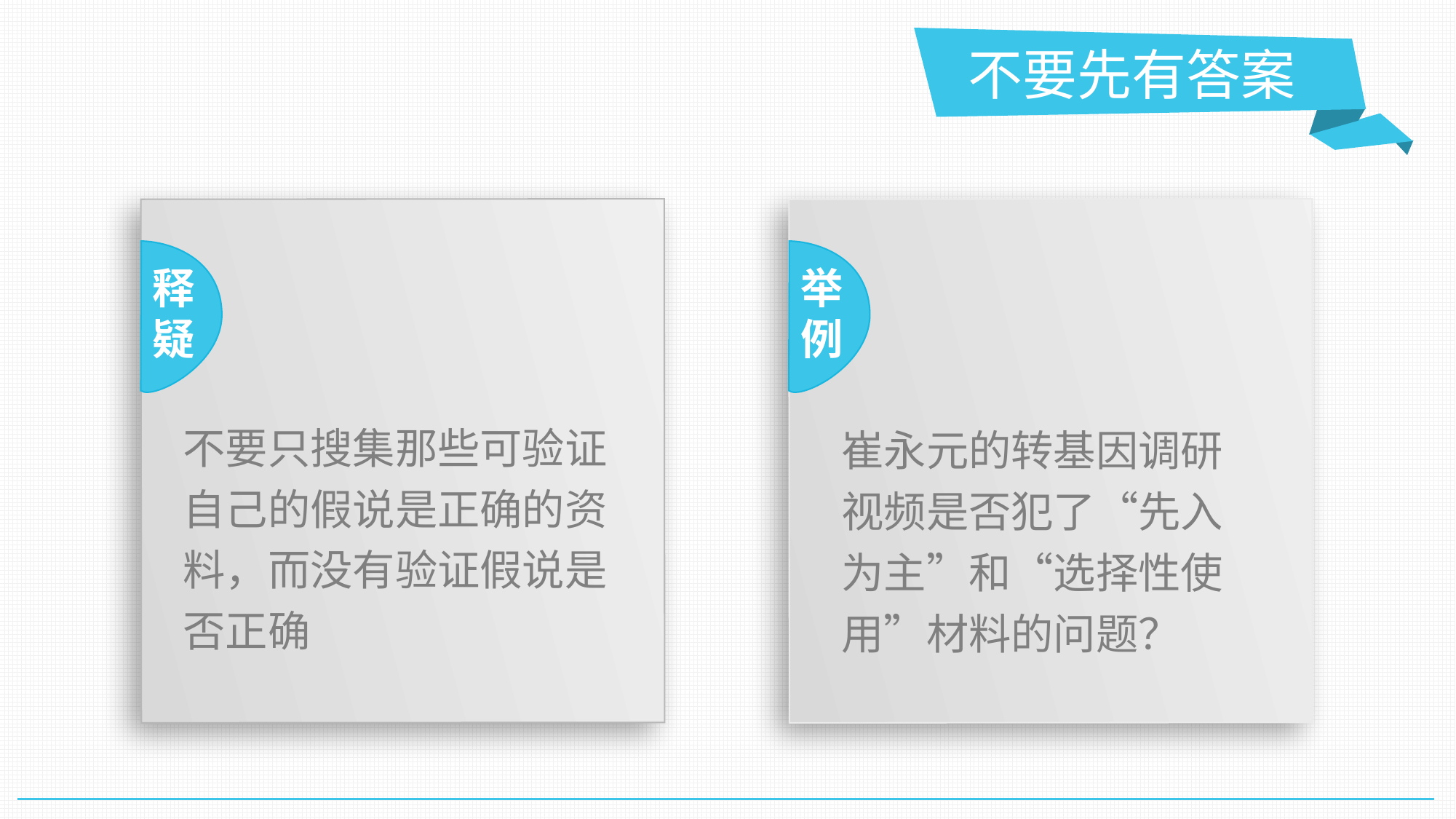

不要先有答案

释
疑
举
例
不要只搜集那些可验证自己的假说是正确的资料，而没有验证假说是否正确
崔永元的转基因调研视频是否犯了“先入为主”和“选择性使用”材料的问题？